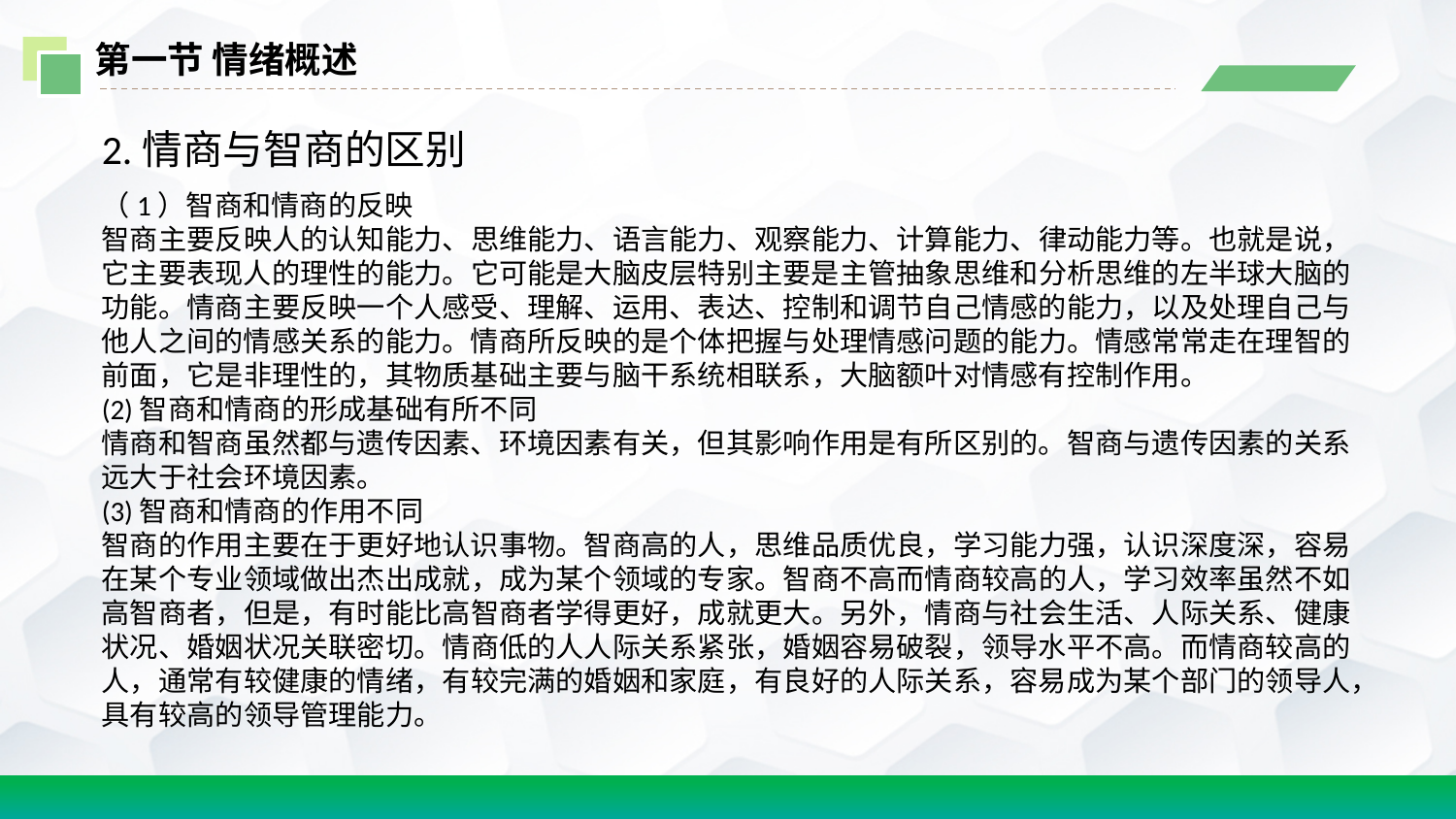

第一节 情绪概述
2.情商与智商的区别
（1）智商和情商的反映
智商主要反映人的认知能力、思维能力、语言能力、观察能力、计算能力、律动能力等。也就是说，它主要表现人的理性的能力。它可能是大脑皮层特别主要是主管抽象思维和分析思维的左半球大脑的功能。情商主要反映一个人感受、理解、运用、表达、控制和调节自己情感的能力，以及处理自己与他人之间的情感关系的能力。情商所反映的是个体把握与处理情感问题的能力。情感常常走在理智的前面，它是非理性的，其物质基础主要与脑干系统相联系，大脑额叶对情感有控制作用。
(2)智商和情商的形成基础有所不同
情商和智商虽然都与遗传因素、环境因素有关，但其影响作用是有所区别的。智商与遗传因素的关系远大于社会环境因素。
(3)智商和情商的作用不同
智商的作用主要在于更好地认识事物。智商高的人，思维品质优良，学习能力强，认识深度深，容易在某个专业领域做出杰出成就，成为某个领域的专家。智商不高而情商较高的人，学习效率虽然不如高智商者，但是，有时能比高智商者学得更好，成就更大。另外，情商与社会生活、人际关系、健康状况、婚姻状况关联密切。情商低的人人际关系紧张，婚姻容易破裂，领导水平不高。而情商较高的人，通常有较健康的情绪，有较完满的婚姻和家庭，有良好的人际关系，容易成为某个部门的领导人，具有较高的领导管理能力。